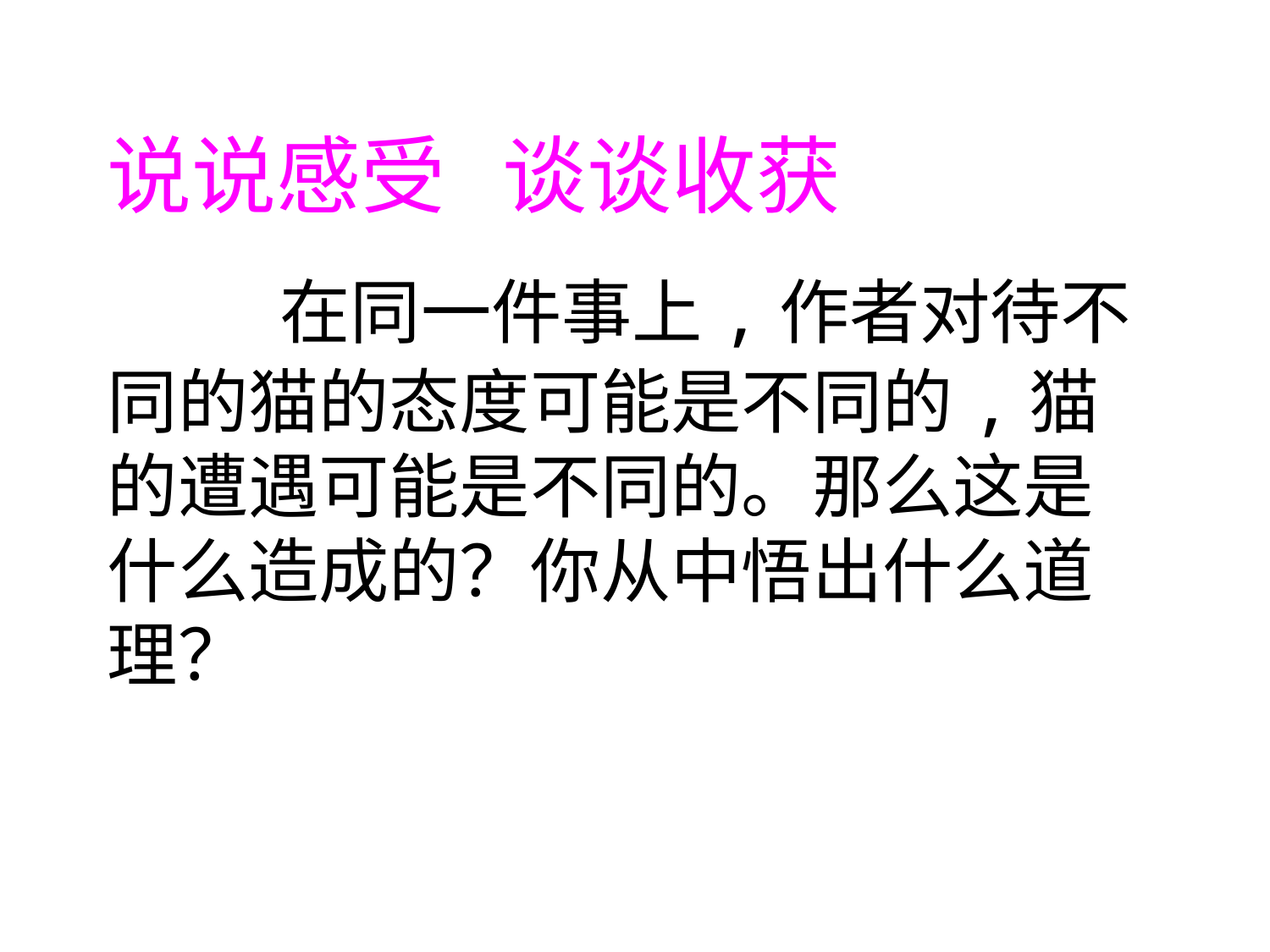

说说感受   谈谈收获
       在同一件事上,作者对待不同的猫的态度可能是不同的,猫的遭遇可能是不同的。那么这是什么造成的？你从中悟出什么道理？